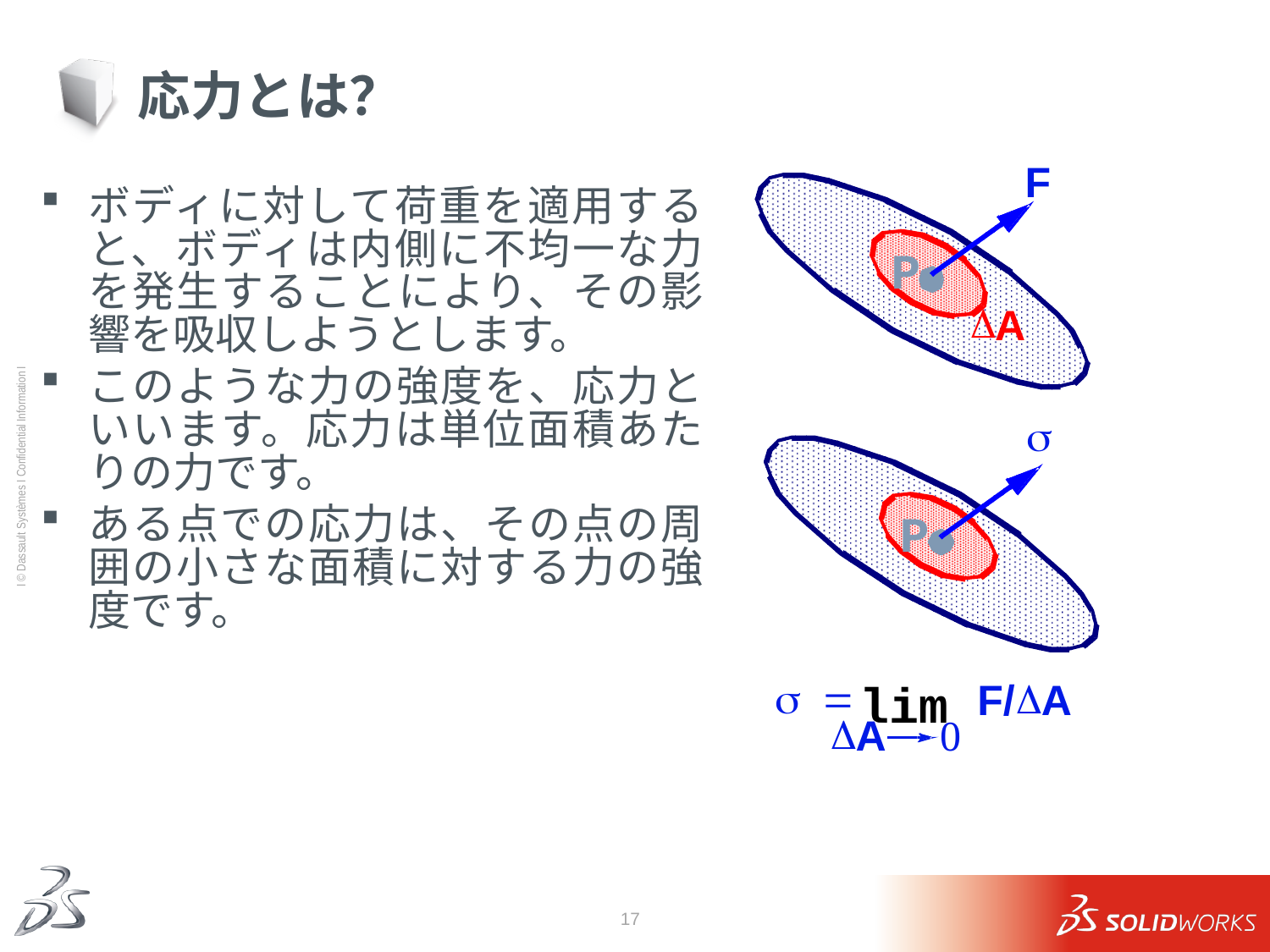

# 応力とは？

F

P

Δ
A

σ

P

σ =
Δ
lim
F/
A
Δ
A
0

ボディに対して荷重を適用すると、ボディは内側に不均一な力を発生することにより、その影響を吸収しようとします。
このような力の強度を、応力といいます。応力は単位面積あたりの力です。
ある点での応力は、その点の周囲の小さな面積に対する力の強度です。